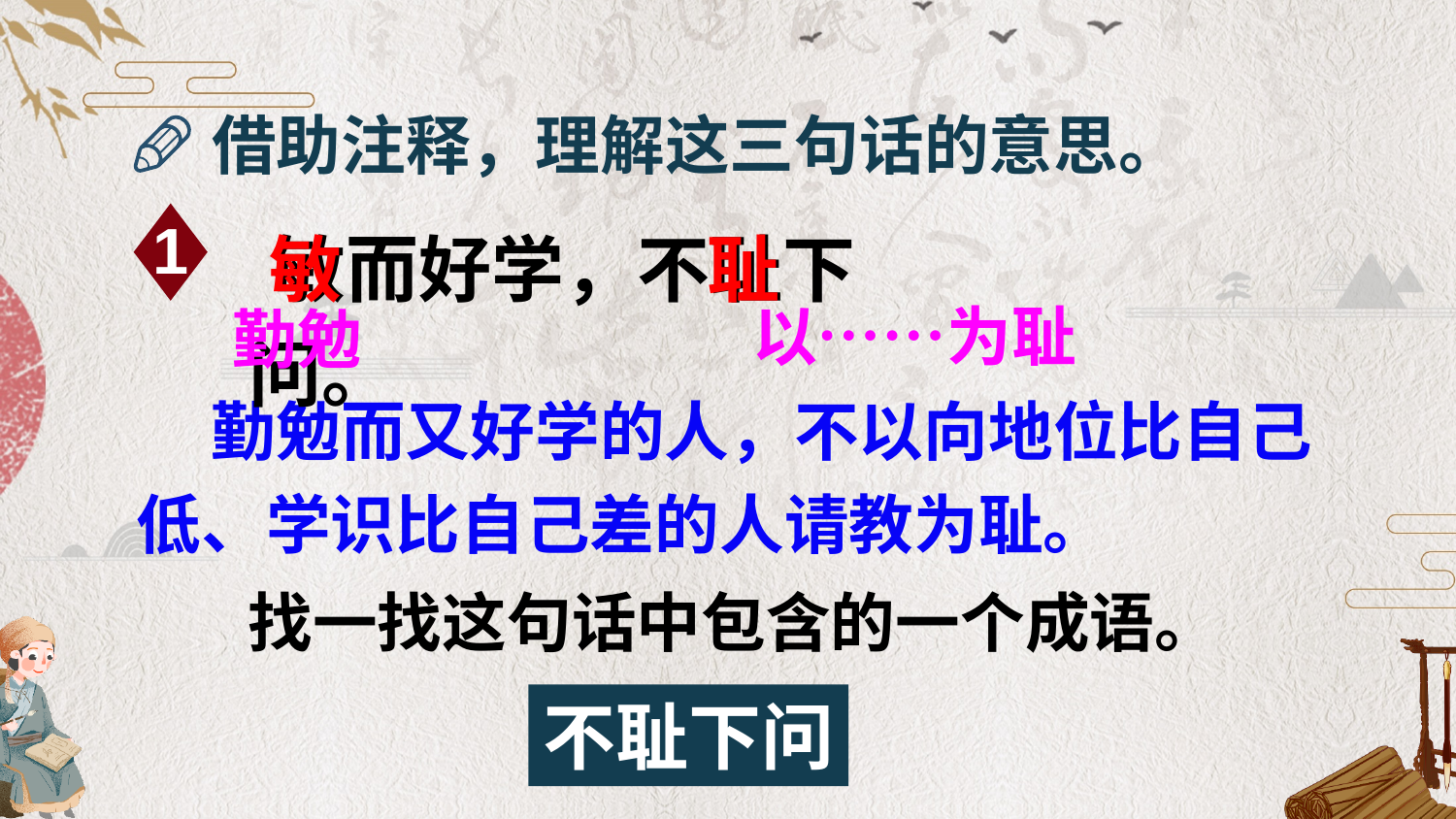

借助注释，理解这三句话的意思。

敏而好学，不耻下问。
敏
耻
1

以……为耻
勤勉
    勤勉而又好学的人，不以向地位比自己低、学识比自己差的人请教为耻。
找一找这句话中包含的一个成语。
不耻下问